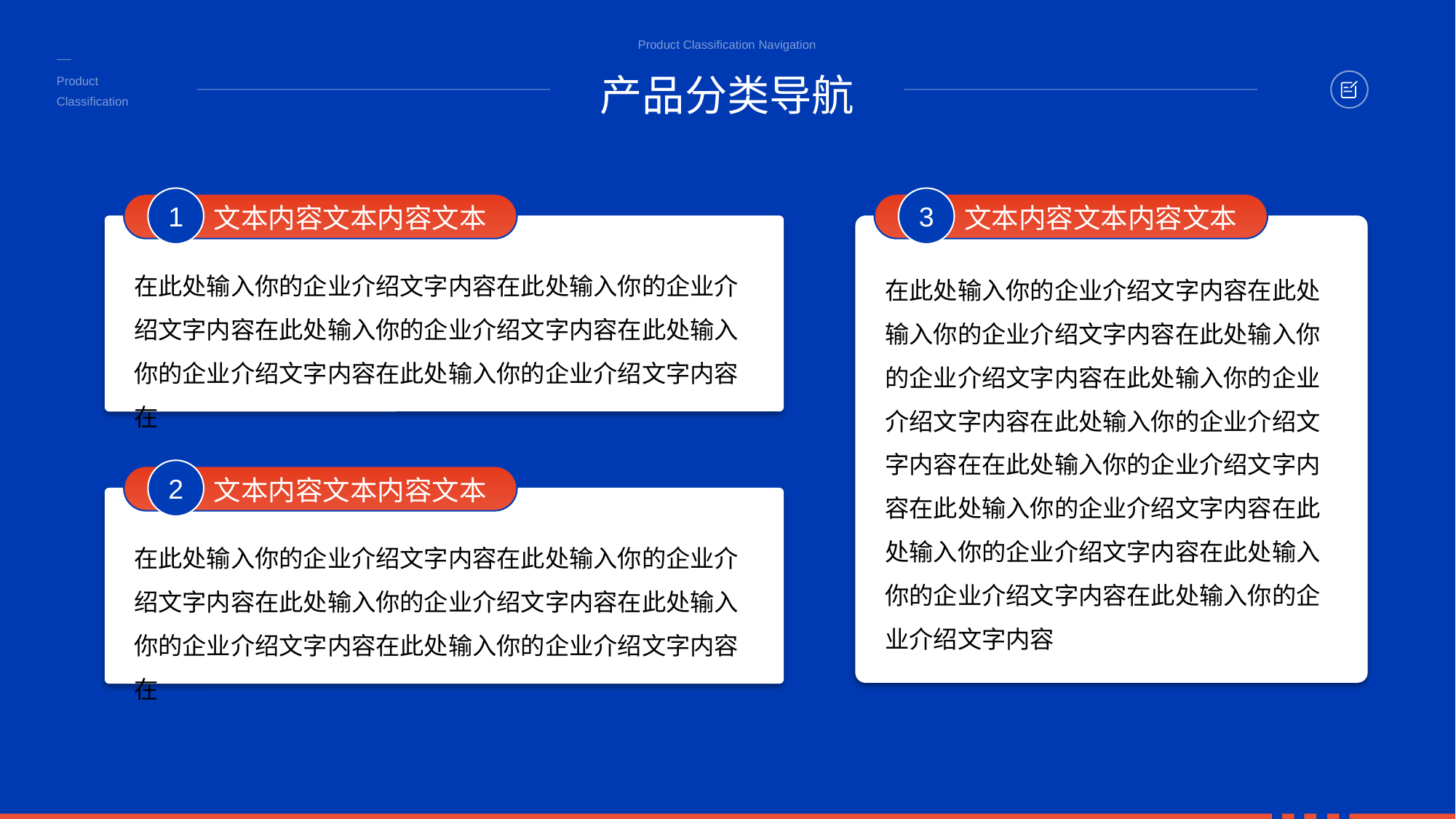

Product Classification Navigation
产品分类导航
Product

Classification
1
3

文本内容文本内容文本

在此处输入你的企业介绍文字内容在此处输入你的企业介绍文字内容在此处输入你的企业介绍文字内容在此处输入你的企业介绍文字内容在此处输入你的企业介绍文字内容在

文本内容文本内容文本

在此处输入你的企业介绍文字内容在此处输入你的企业介绍文字内容在此处输入你的企业介绍文字内容在此处输入你的企业介绍文字内容在此处输入你的企业介绍文字内容在在此处输入你的企业介绍文字内容在此处输入你的企业介绍文字内容在此处输入你的企业介绍文字内容在此处输入你的企业介绍文字内容在此处输入你的企业介绍文字内容
2

文本内容文本内容文本

在此处输入你的企业介绍文字内容在此处输入你的企业介绍文字内容在此处输入你的企业介绍文字内容在此处输入你的企业介绍文字内容在此处输入你的企业介绍文字内容在